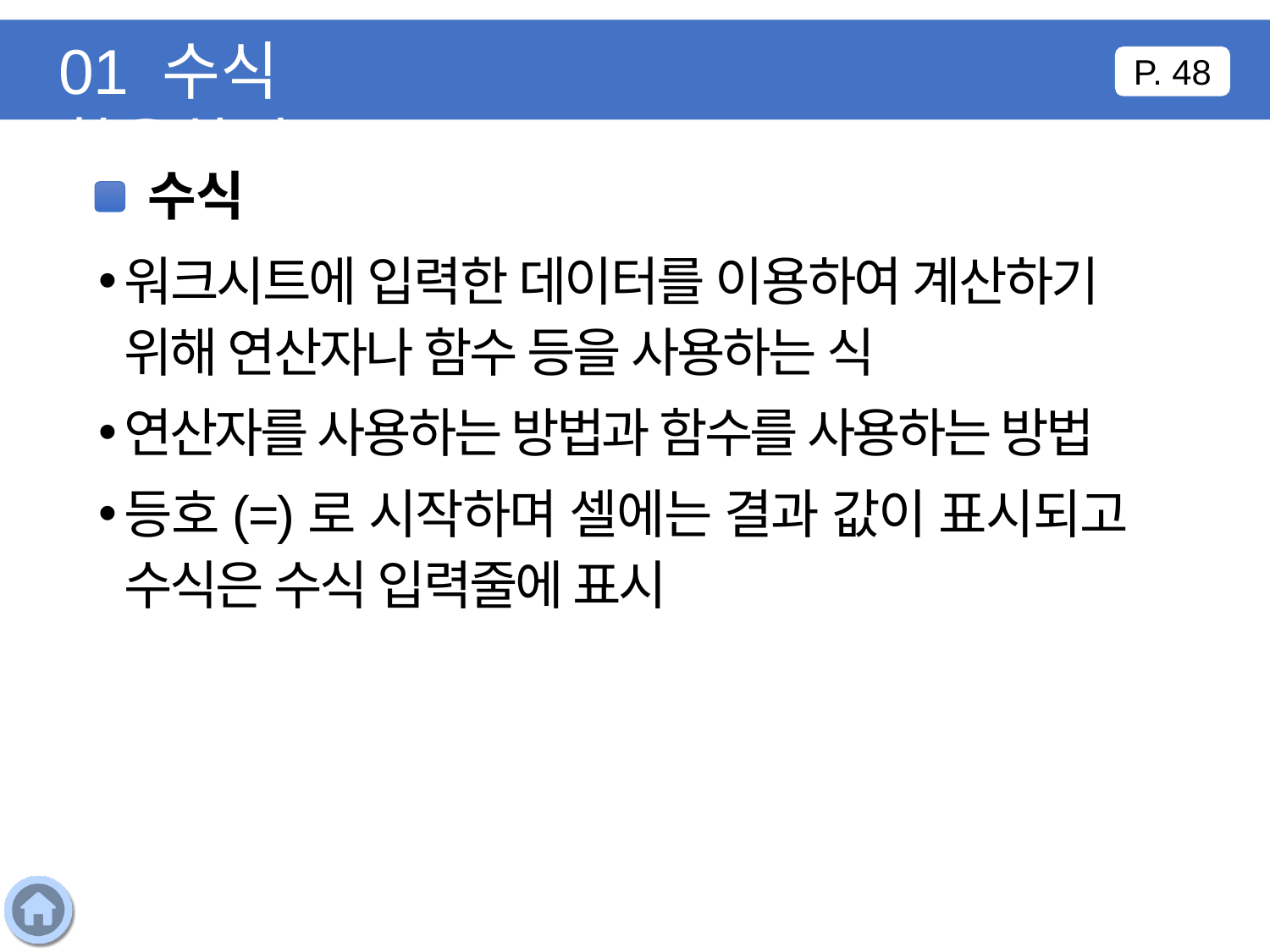

01 수식 활용하기
P. 48
수식

워크시트에 입력한 데이터를 이용하여 계산하기 위해 연산자나 함수 등을 사용하는 식
연산자를 사용하는 방법과 함수를 사용하는 방법
등호(=)로 시작하며 셀에는 결과 값이 표시되고 수식은 수식 입력줄에 표시